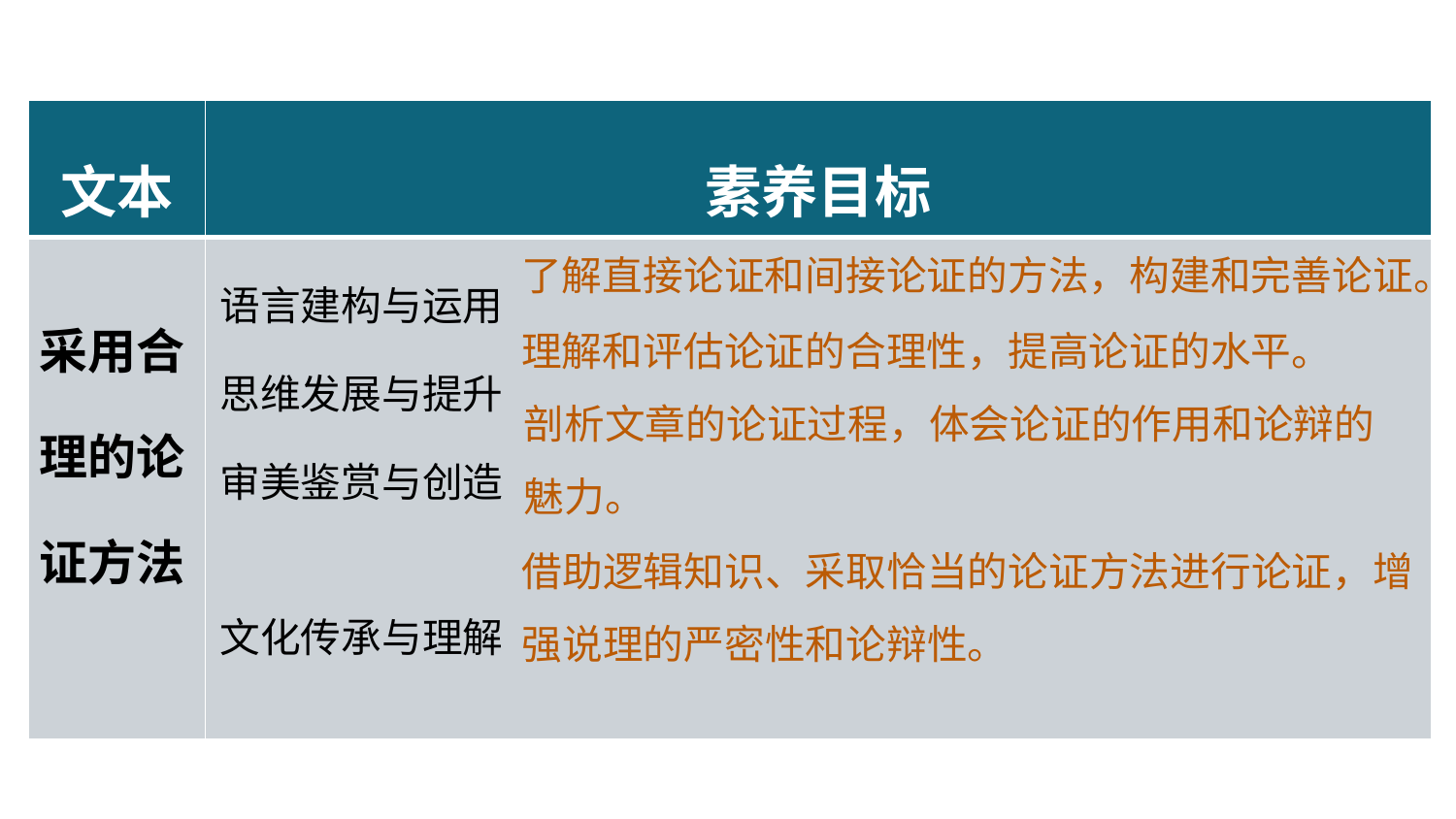

| 文本 | 素养目标 |
| --- | --- |
| 采用合理的论证方法 | 语言建构与运用 思维发展与提升 审美鉴赏与创造 文化传承与理解 |
了解直接论证和间接论证的方法，构建和完善论证。
理解和评估论证的合理性，提高论证的水平。
剖析文章的论证过程，体会论证的作用和论辩的魅力。
借助逻辑知识、采取恰当的论证方法进行论证，增强说理的严密性和论辩性。